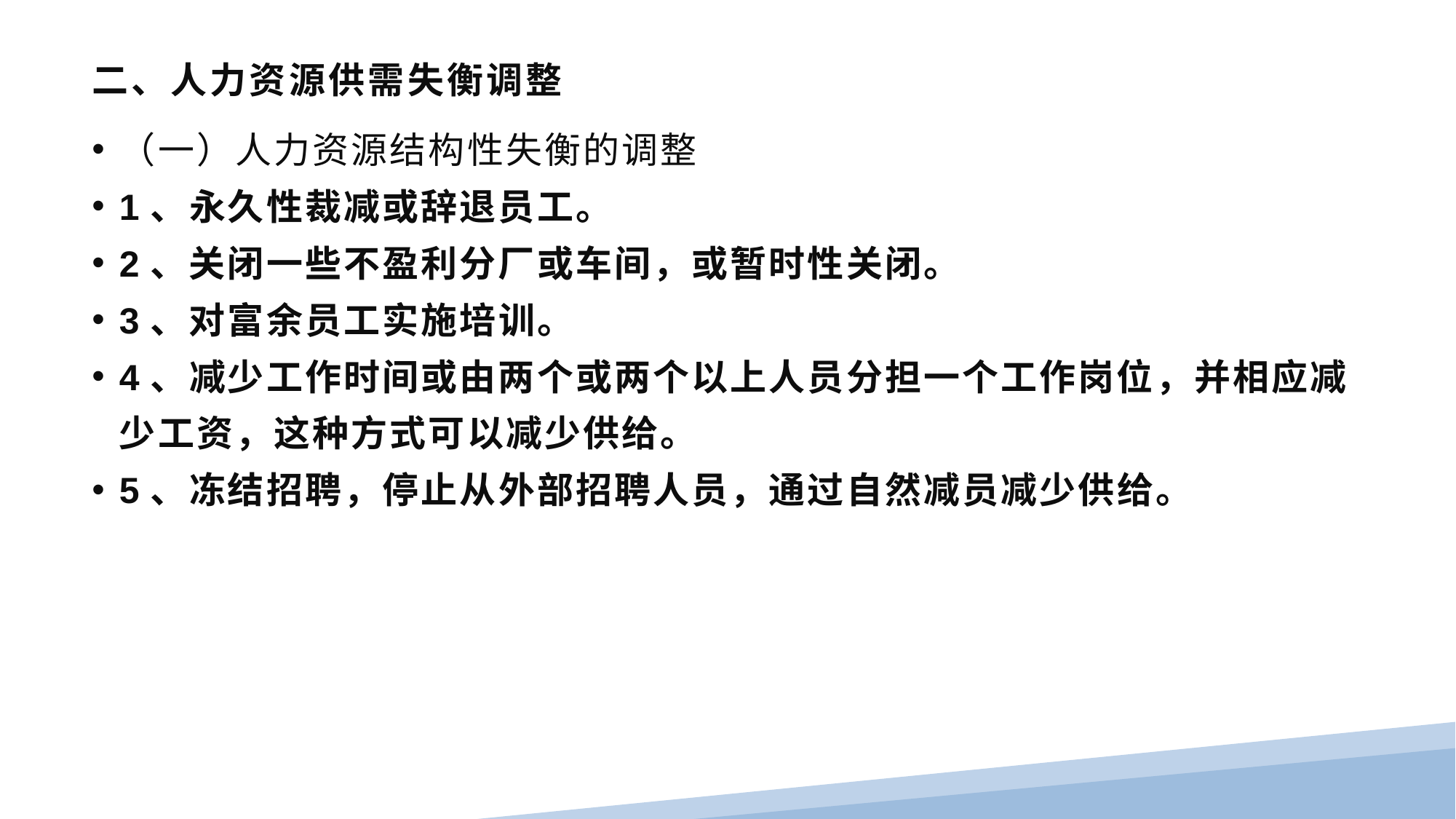

# 二、人力资源供需失衡调整
（一）人力资源结构性失衡的调整
1、永久性裁减或辞退员工。
2、关闭一些不盈利分厂或车间，或暂时性关闭。
3、对富余员工实施培训。
4、减少工作时间或由两个或两个以上人员分担一个工作岗位，并相应减少工资，这种方式可以减少供给。
5、冻结招聘，停止从外部招聘人员，通过自然减员减少供给。